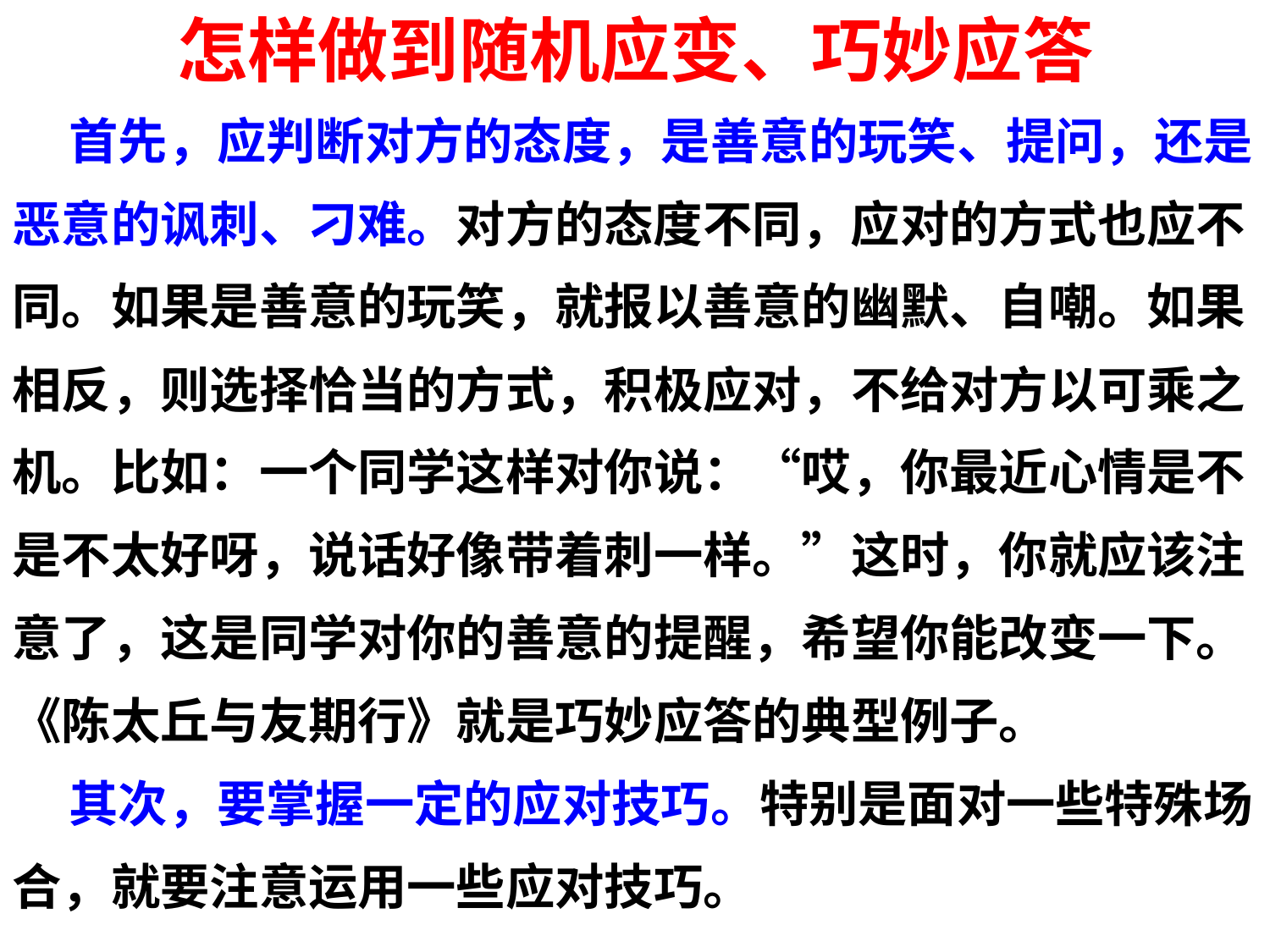

怎样做到随机应变、巧妙应答
    首先，应判断对方的态度，是善意的玩笑、提问，还是恶意的讽刺、刁难。对方的态度不同，应对的方式也应不同。如果是善意的玩笑，就报以善意的幽默、自嘲。如果相反，则选择恰当的方式，积极应对，不给对方以可乘之机。比如：一个同学这样对你说：“哎，你最近心情是不是不太好呀，说话好像带着刺一样。”这时，你就应该注意了，这是同学对你的善意的提醒，希望你能改变一下。《陈太丘与友期行》就是巧妙应答的典型例子。
    其次，要掌握一定的应对技巧。特别是面对一些特殊场合，就要注意运用一些应对技巧。